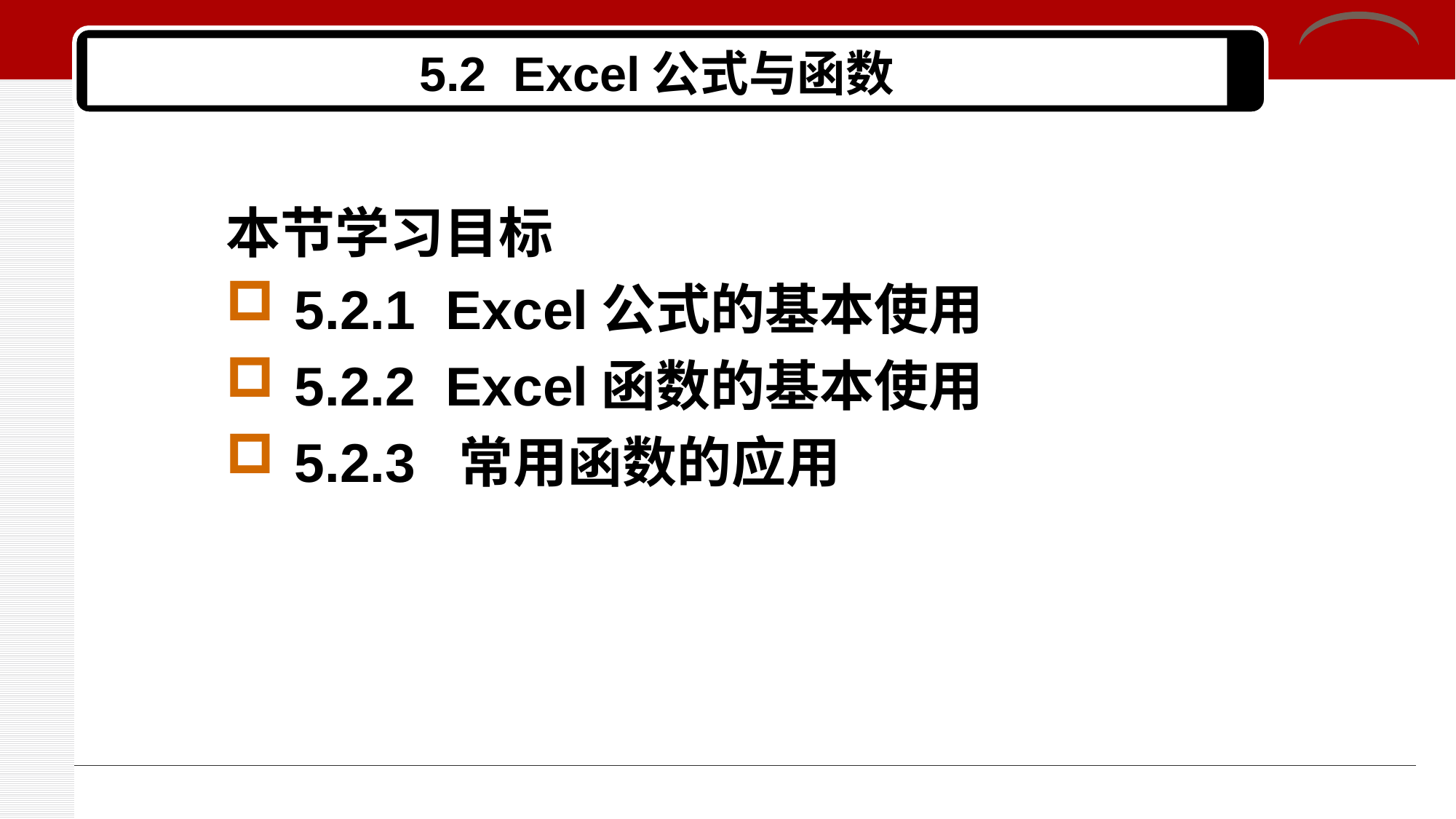

# 5.2  Excel公式与函数
本节学习目标
5.2.1  Excel公式的基本使用
5.2.2  Excel函数的基本使用
5.2.3  常用函数的应用